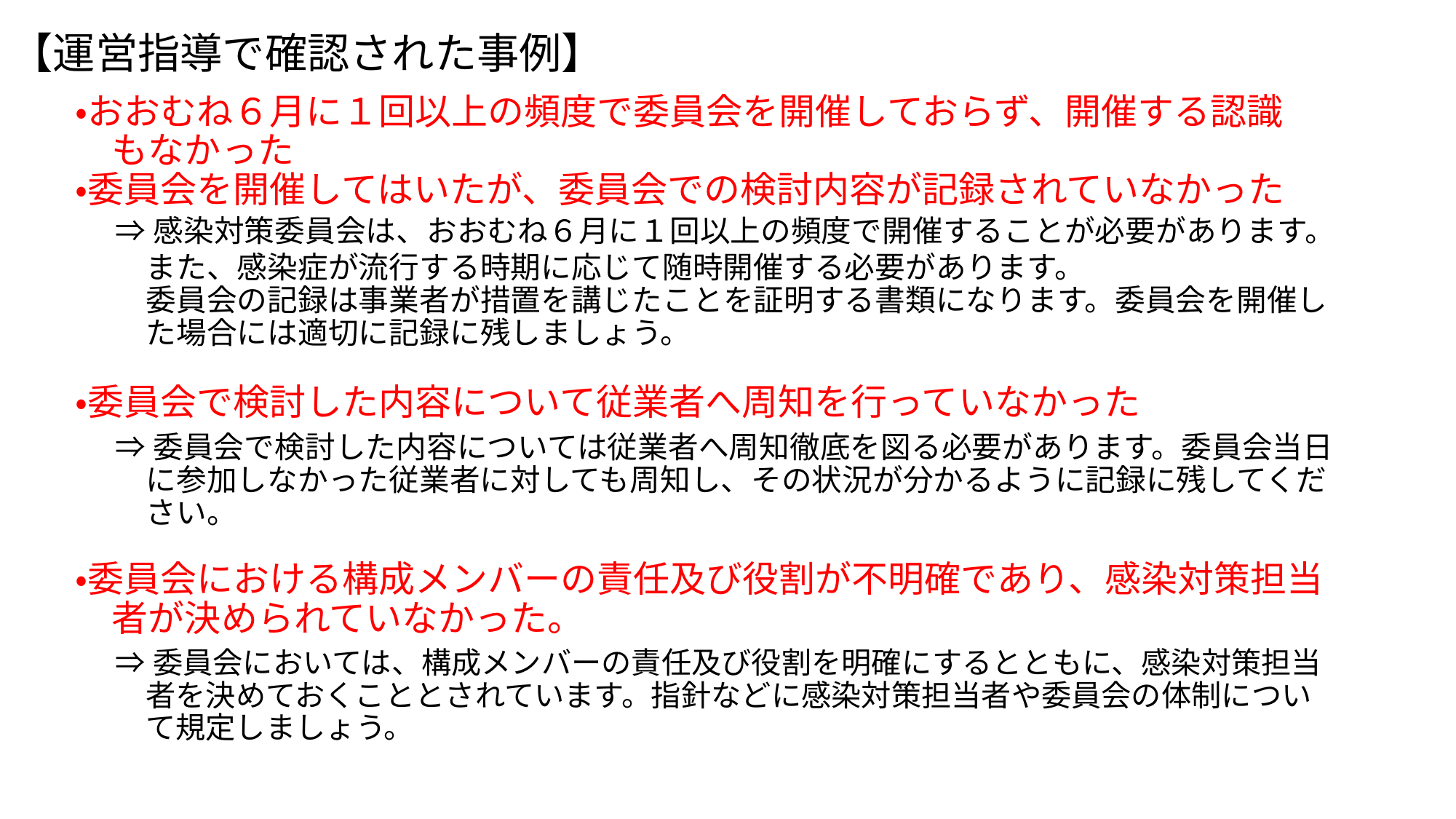

【運営指導で確認された事例】
・おおむね６月に１回以上の頻度で委員会を開催しておらず、開催する認識
　もなかった
・委員会を開催してはいたが、委員会での検討内容が記録されていなかった

・委員会で検討した内容について従業者へ周知を行っていなかった

・委員会における構成メンバーの責任及び役割が不明確であり、感染対策担当
　者が決められていなかった。
⇒感染対策委員会は、おおむね６月に１回以上の頻度で開催することが必要があります。
　また、感染症が流行する時期に応じて随時開催する必要があります。
　委員会の記録は事業者が措置を講じたことを証明する書類になります。委員会を開催し
　た場合には適切に記録に残しましょう。
⇒委員会で検討した内容については従業者へ周知徹底を図る必要があります。委員会当日
　に参加しなかった従業者に対しても周知し、その状況が分かるように記録に残してくだ
　さい。
⇒委員会においては、構成メンバーの責任及び役割を明確にするとともに、感染対策担当
　者を決めておくこととされています。指針などに感染対策担当者や委員会の体制につい
　て規定しましょう。